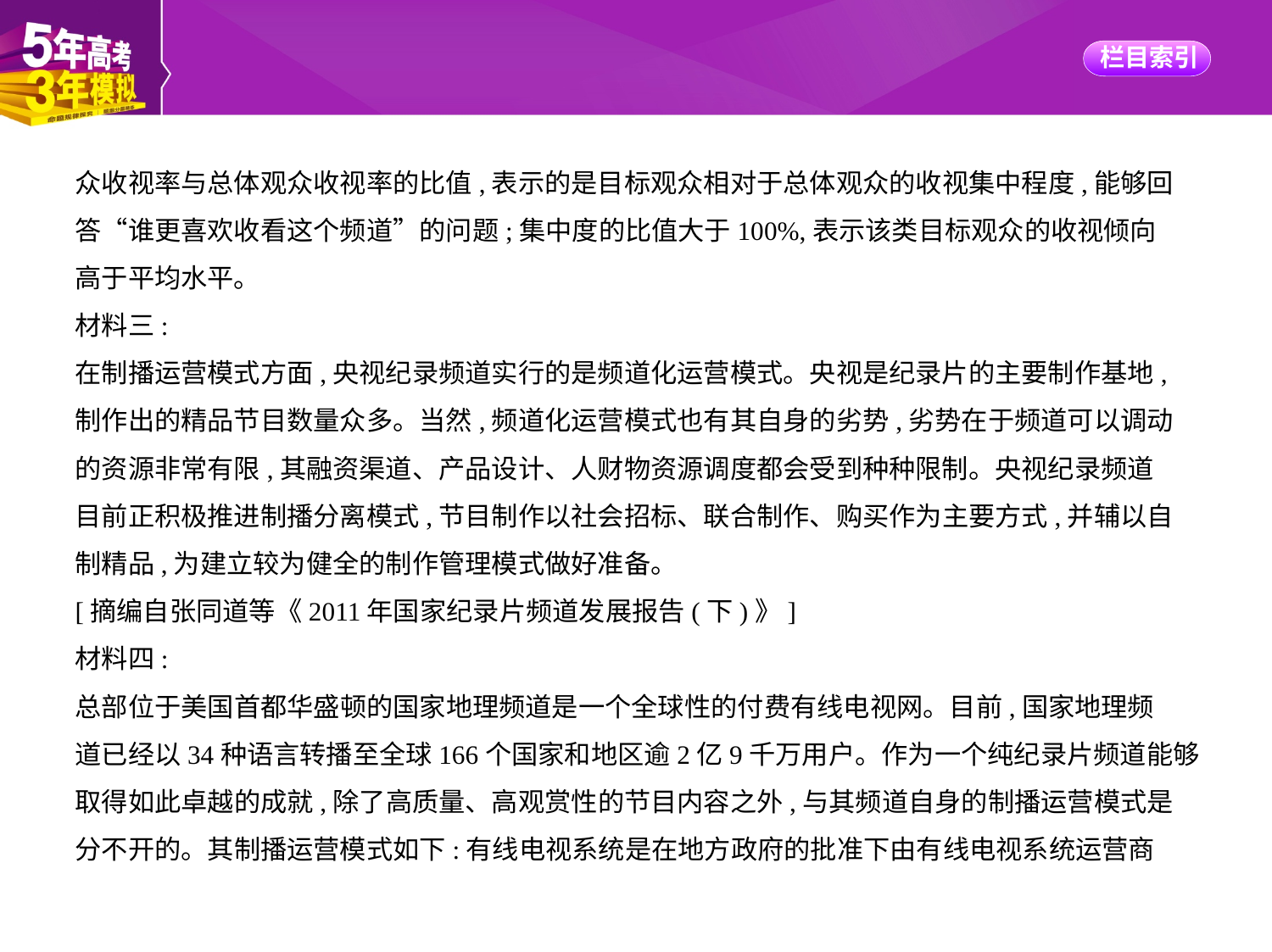

众收视率与总体观众收视率的比值,表示的是目标观众相对于总体观众的收视集中程度,能够回
答“谁更喜欢收看这个频道”的问题;集中度的比值大于100%,表示该类目标观众的收视倾向
高于平均水平。
材料三:
在制播运营模式方面,央视纪录频道实行的是频道化运营模式。央视是纪录片的主要制作基地,
制作出的精品节目数量众多。当然,频道化运营模式也有其自身的劣势,劣势在于频道可以调动
的资源非常有限,其融资渠道、产品设计、人财物资源调度都会受到种种限制。央视纪录频道
目前正积极推进制播分离模式,节目制作以社会招标、联合制作、购买作为主要方式,并辅以自
制精品,为建立较为健全的制作管理模式做好准备。
[摘编自张同道等《2011年国家纪录片频道发展报告(下)》]
材料四:
总部位于美国首都华盛顿的国家地理频道是一个全球性的付费有线电视网。目前,国家地理频
道已经以34种语言转播至全球166个国家和地区逾2亿9千万用户。作为一个纯纪录片频道能够
取得如此卓越的成就,除了高质量、高观赏性的节目内容之外,与其频道自身的制播运营模式是
分不开的。其制播运营模式如下:有线电视系统是在地方政府的批准下由有线电视系统运营商